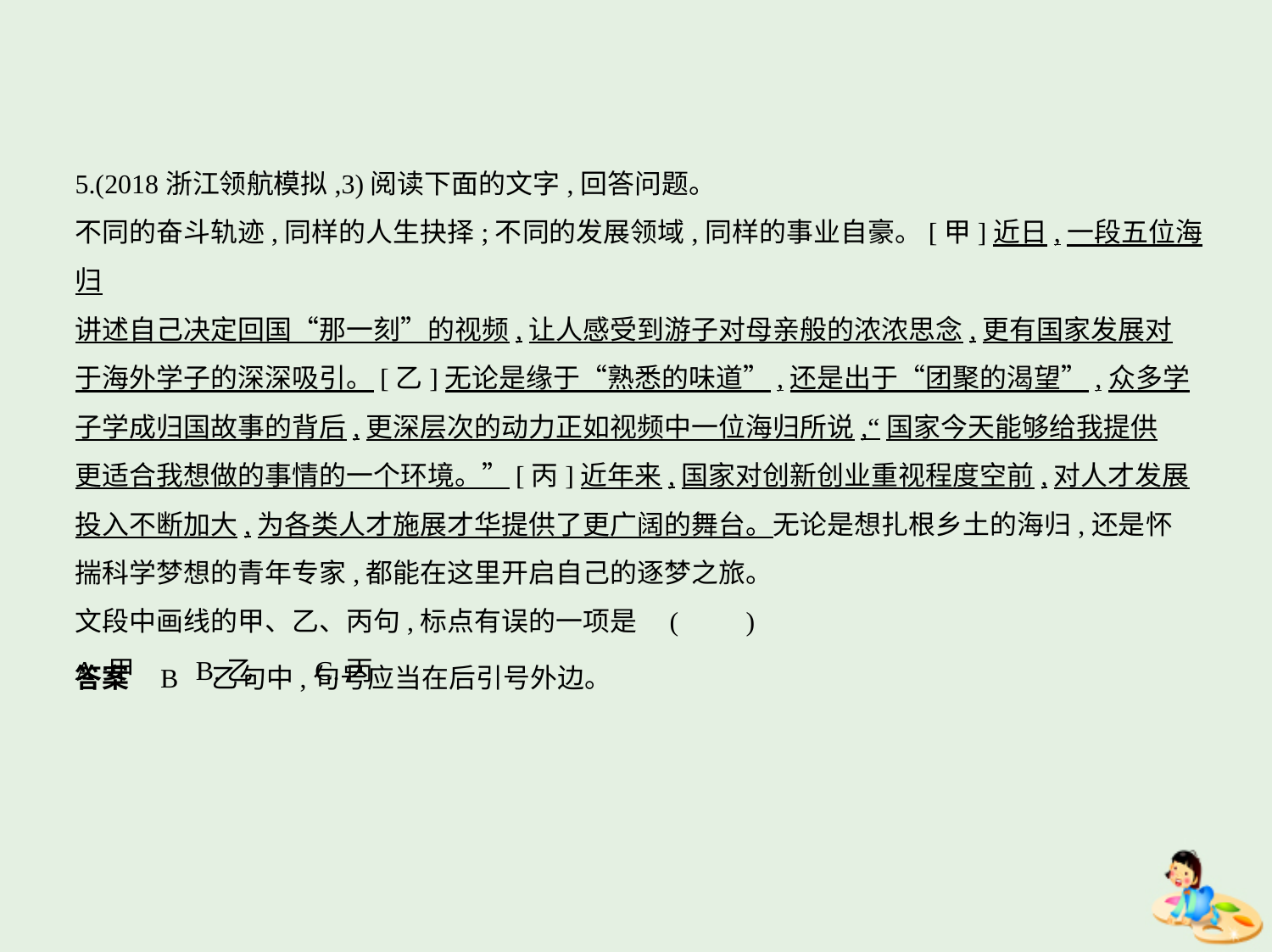

5.(2018浙江领航模拟,3)阅读下面的文字,回答问题。
不同的奋斗轨迹,同样的人生抉择;不同的发展领域,同样的事业自豪。[甲]近日,一段五位海归
讲述自己决定回国“那一刻”的视频,让人感受到游子对母亲般的浓浓思念,更有国家发展对
于海外学子的深深吸引。[乙]无论是缘于“熟悉的味道”,还是出于“团聚的渴望”,众多学
子学成归国故事的背后,更深层次的动力正如视频中一位海归所说,“国家今天能够给我提供
更适合我想做的事情的一个环境。”[丙]近年来,国家对创新创业重视程度空前,对人才发展
投入不断加大,为各类人才施展才华提供了更广阔的舞台。无论是想扎根乡土的海归,还是怀
揣科学梦想的青年专家,都能在这里开启自己的逐梦之旅。
文段中画线的甲、乙、丙句,标点有误的一项是 (　　)
A.甲　　B.乙　　C.丙
答案    B　乙句中,句号应当在后引号外边。